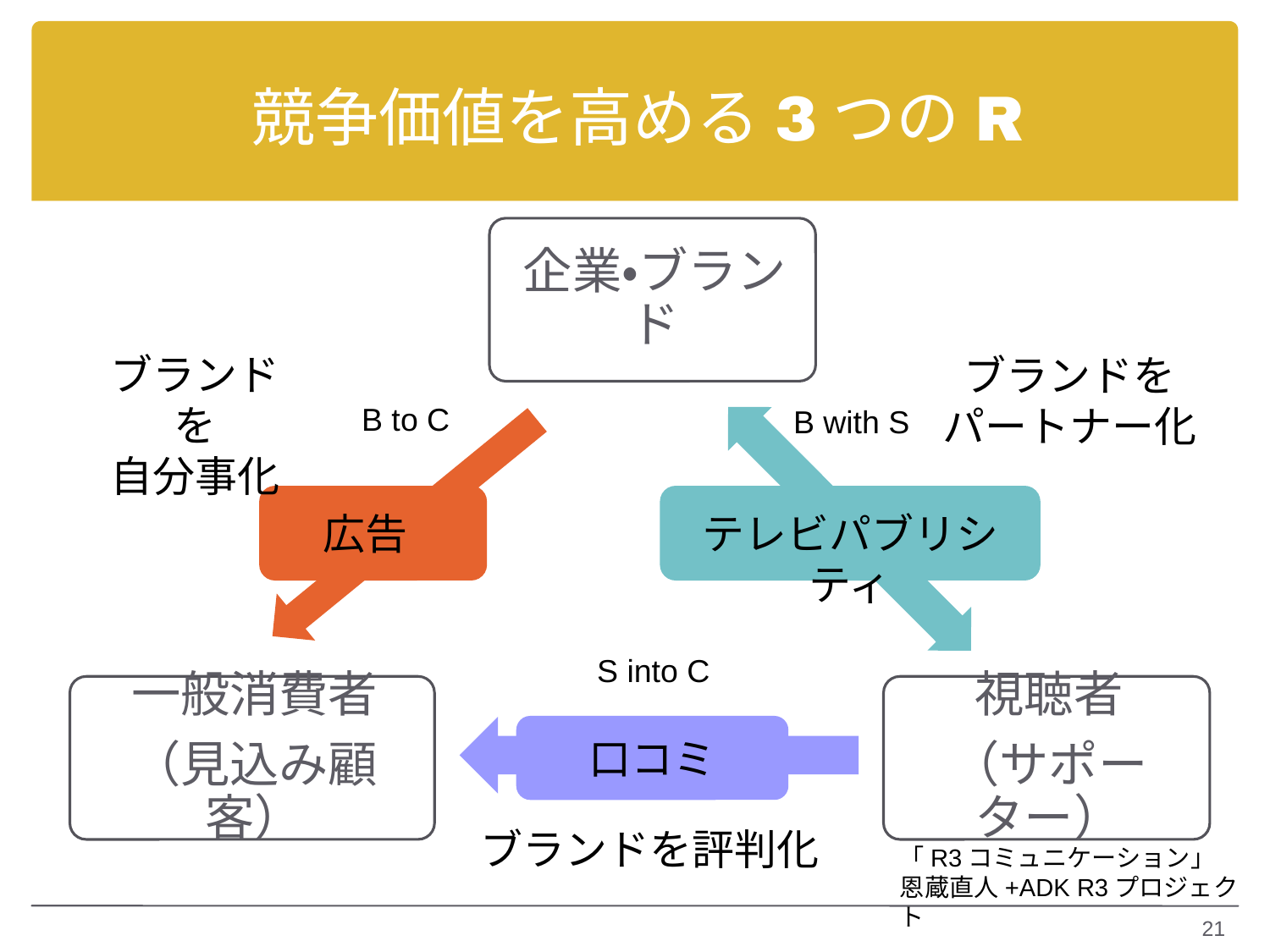

# 競争価値を高める3つのR
企業・ブランド

視聴者
（サポーター）

一般消費者
（見込み顧客）

ブランドを
自分事化
ブランドを
パートナー化
B to C
B with S

広告

テレビパブリシティ
S into C

口コミ
ブランドを評判化
「R3コミュニケーション」
恩蔵直人+ADK R3プロジェクト
21